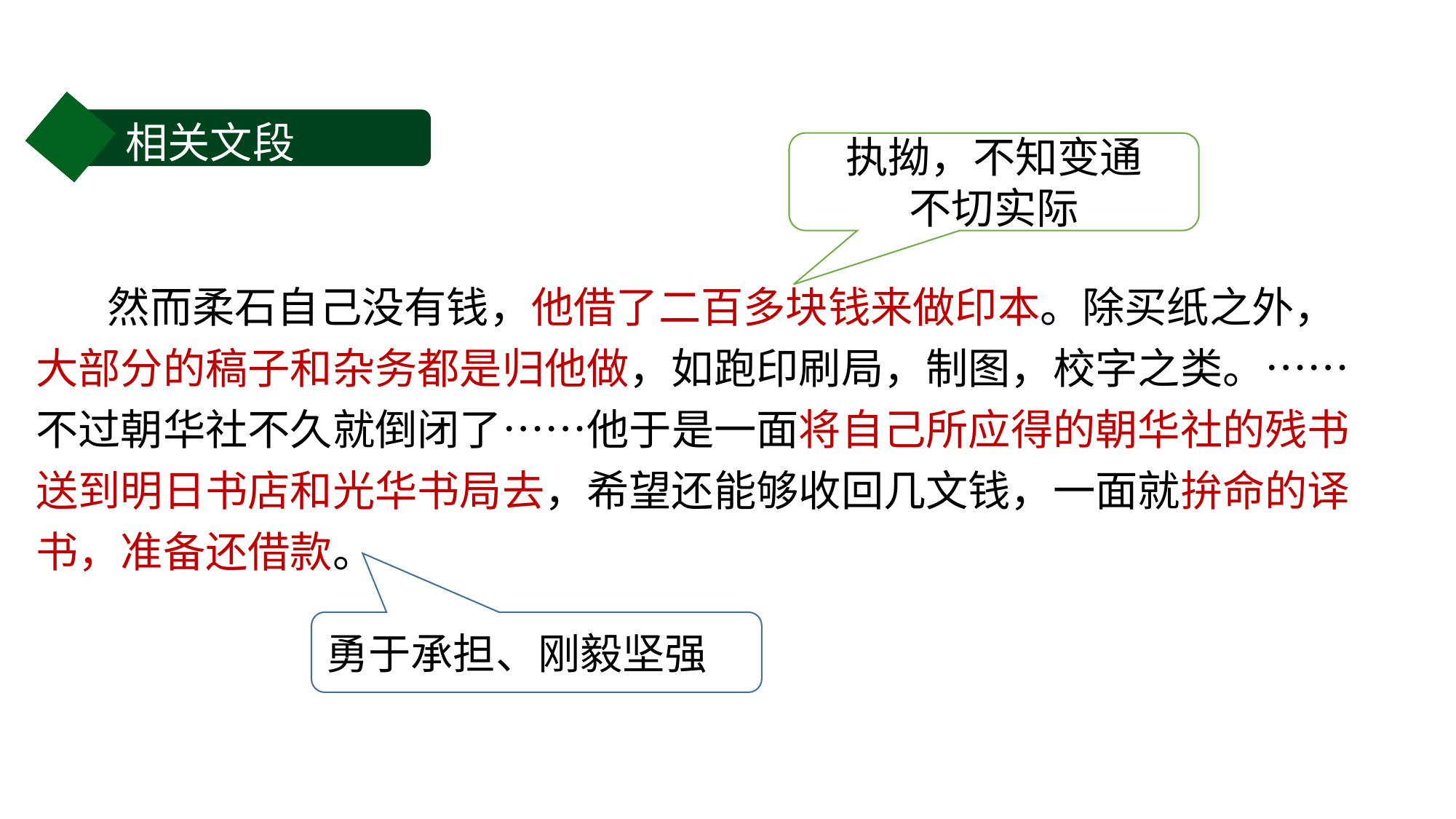

相关文段
执拗，不知变通
不切实际
然而柔石自己没有钱，他借了二百多块钱来做印本。除买纸之外，大部分的稿子和杂务都是归他做，如跑印刷局，制图，校字之类。……不过朝华社不久就倒闭了……他于是一面将自己所应得的朝华社的残书送到明日书店和光华书局去，希望还能够收回几文钱，一面就拚命的译书，准备还借款。
勇于承担、刚毅坚强